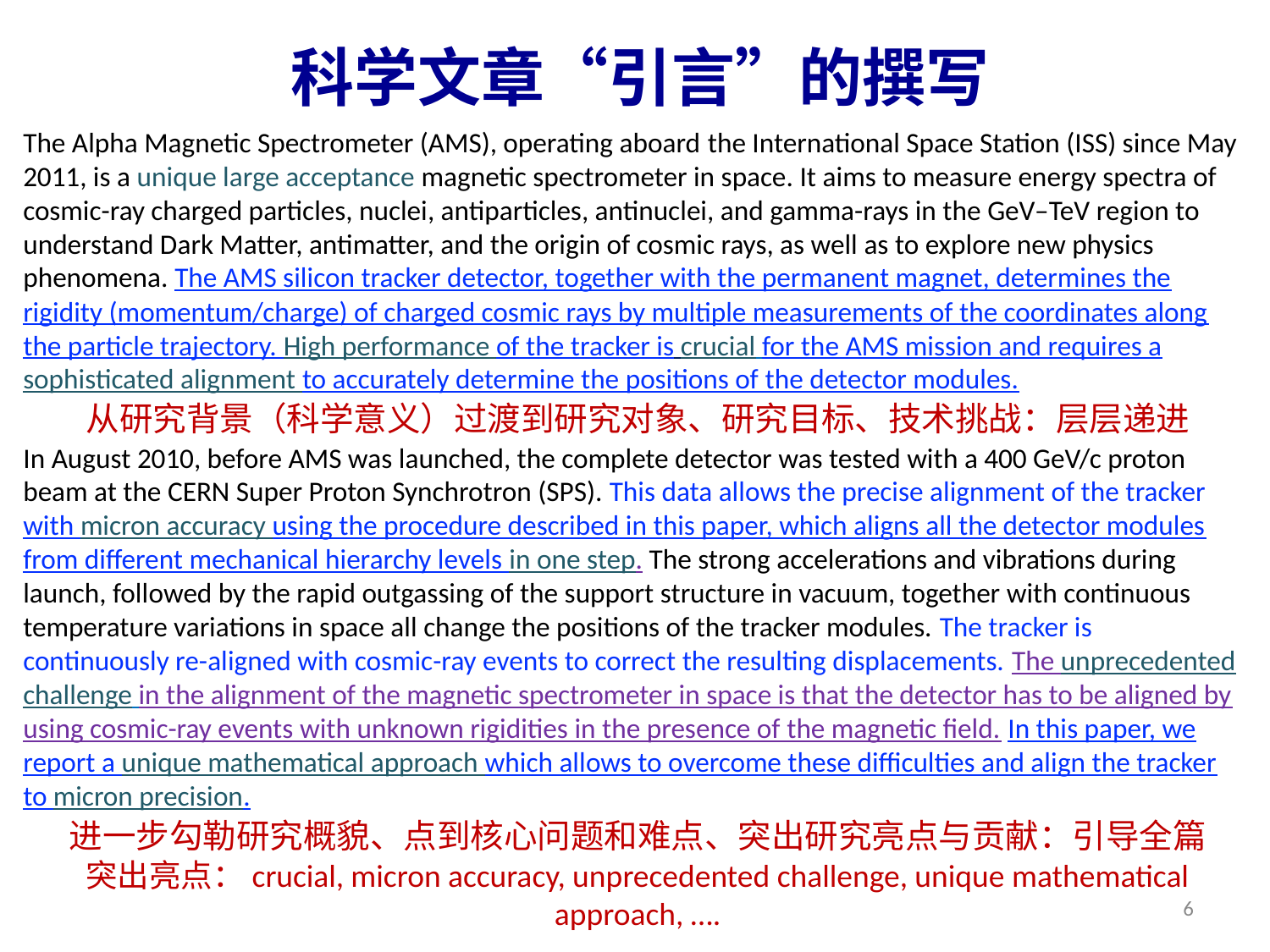

科学文章“引言”的撰写
The Alpha Magnetic Spectrometer (AMS), operating aboard the International Space Station (ISS) since May 2011, is a unique large acceptance magnetic spectrometer in space. It aims to measure energy spectra of cosmic-ray charged particles, nuclei, antiparticles, antinuclei, and gamma-rays in the GeV–TeV region to understand Dark Matter, antimatter, and the origin of cosmic rays, as well as to explore new physics phenomena. The AMS silicon tracker detector, together with the permanent magnet, determines the rigidity (momentum/charge) of charged cosmic rays by multiple measurements of the coordinates along the particle trajectory. High performance of the tracker is crucial for the AMS mission and requires a sophisticated alignment to accurately determine the positions of the detector modules.

In August 2010, before AMS was launched, the complete detector was tested with a 400 GeV/c proton beam at the CERN Super Proton Synchrotron (SPS). This data allows the precise alignment of the tracker with micron accuracy using the procedure described in this paper, which aligns all the detector modules from different mechanical hierarchy levels in one step. The strong accelerations and vibrations during launch, followed by the rapid outgassing of the support structure in vacuum, together with continuous temperature variations in space all change the positions of the tracker modules. The tracker is continuously re-aligned with cosmic-ray events to correct the resulting displacements. The unprecedented challenge in the alignment of the magnetic spectrometer in space is that the detector has to be aligned by using cosmic-ray events with unknown rigidities in the presence of the magnetic field. In this paper, we report a unique mathematical approach which allows to overcome these difficulties and align the tracker to micron precision.

从研究背景（科学意义）过渡到研究对象、研究目标、技术挑战：层层递进
进一步勾勒研究概貌、点到核心问题和难点、突出研究亮点与贡献：引导全篇
突出亮点：crucial, micron accuracy, unprecedented challenge, unique mathematical approach, ….
6